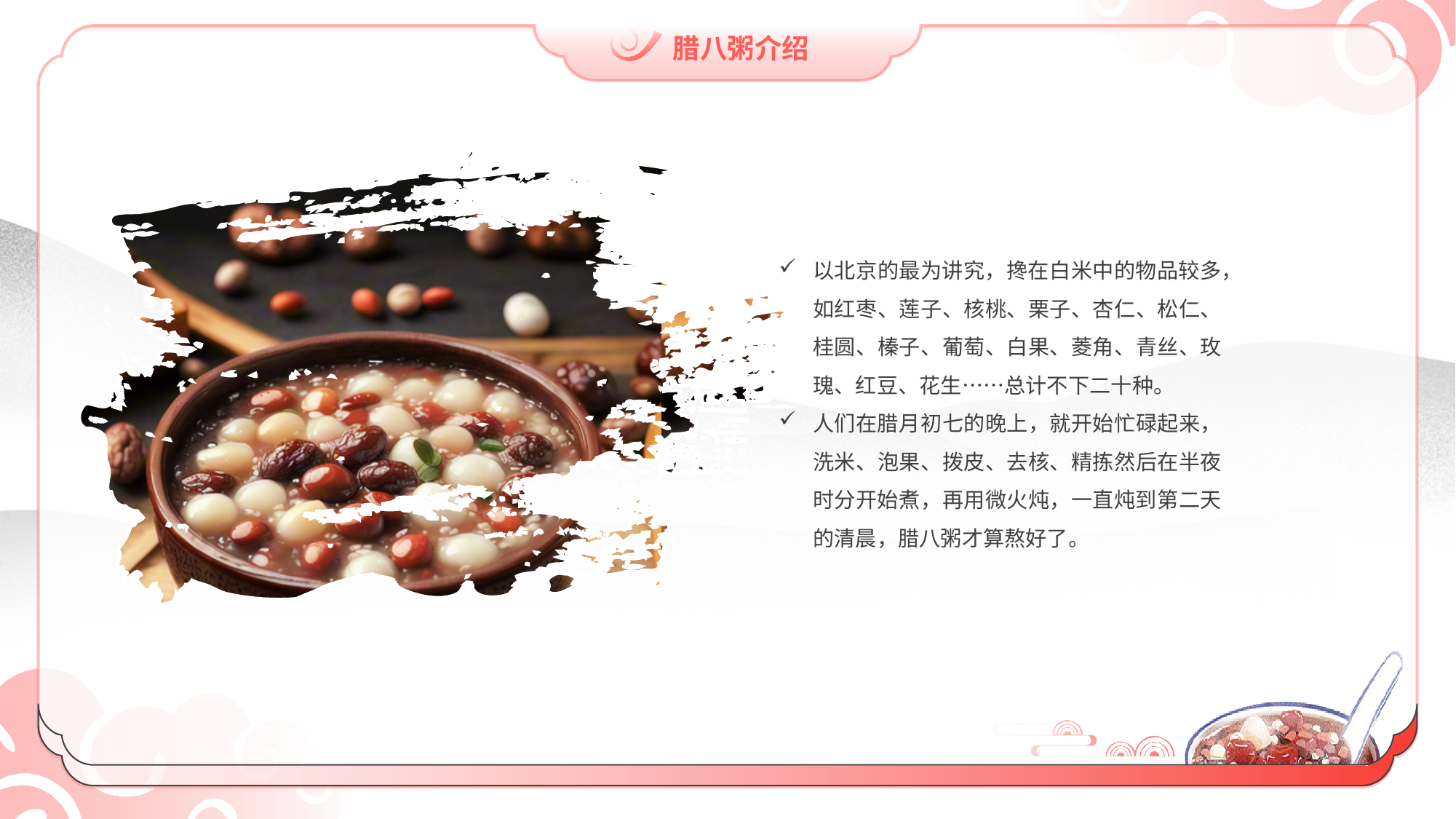

腊八粥介绍

以北京的最为讲究，搀在白米中的物品较多，如红枣、莲子、核桃、栗子、杏仁、松仁、桂圆、榛子、葡萄、白果、菱角、青丝、玫瑰、红豆、花生……总计不下二十种。
人们在腊月初七的晚上，就开始忙碌起来，洗米、泡果、拨皮、去核、精拣然后在半夜时分开始煮，再用微火炖，一直炖到第二天的清晨，腊八粥才算熬好了。